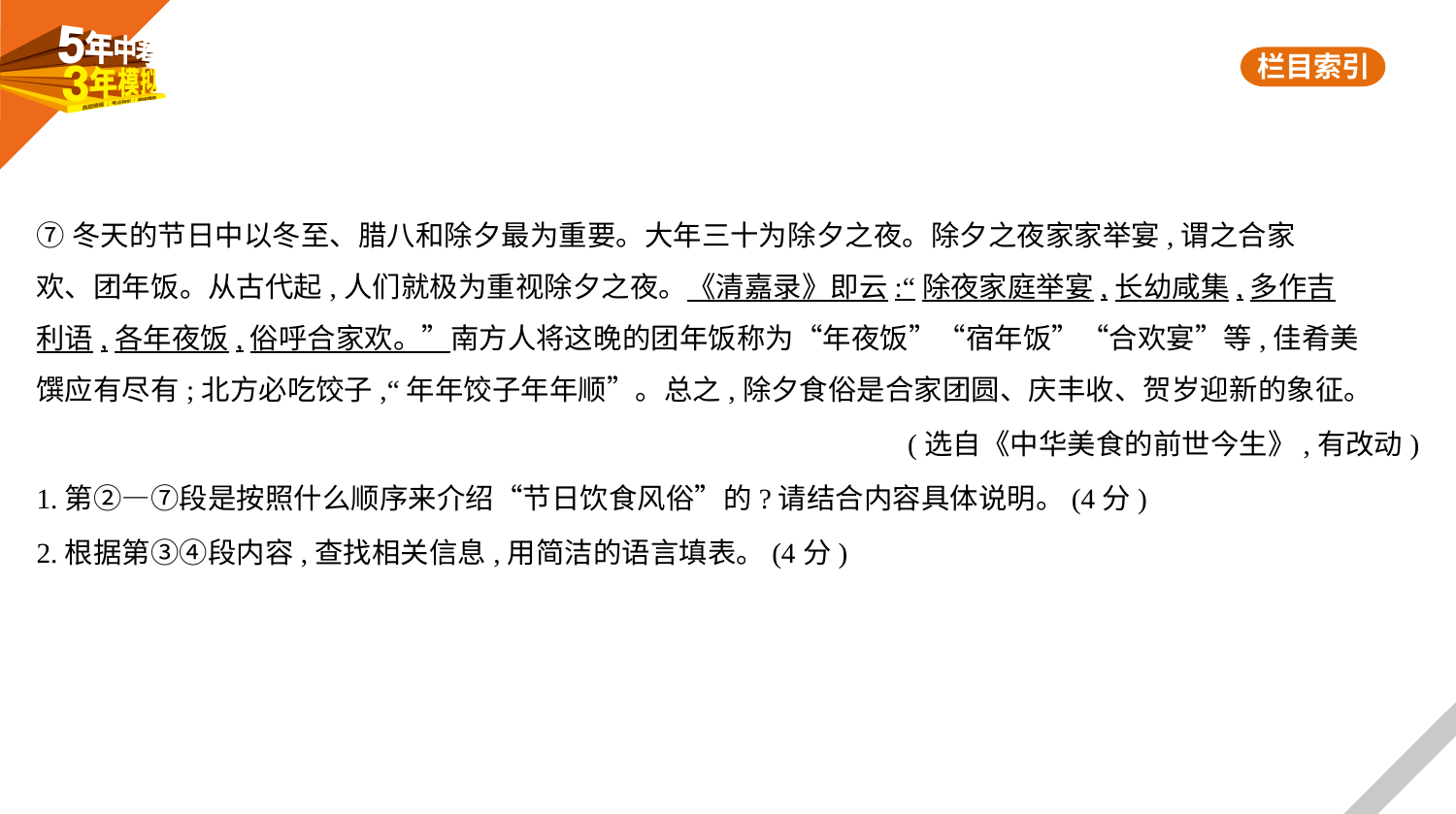

⑦冬天的节日中以冬至、腊八和除夕最为重要。大年三十为除夕之夜。除夕之夜家家举宴,谓之合家
欢、团年饭。从古代起,人们就极为重视除夕之夜。《清嘉录》即云:“除夜家庭举宴,长幼咸集,多作吉
利语,各年夜饭,俗呼合家欢。”南方人将这晚的团年饭称为“年夜饭”“宿年饭”“合欢宴”等,佳肴美
馔应有尽有;北方必吃饺子,“年年饺子年年顺”。总之,除夕食俗是合家团圆、庆丰收、贺岁迎新的象征。
(选自《中华美食的前世今生》,有改动)
1.第②—⑦段是按照什么顺序来介绍“节日饮食风俗”的?请结合内容具体说明。(4分)
2.根据第③④段内容,查找相关信息,用简洁的语言填表。(4分)